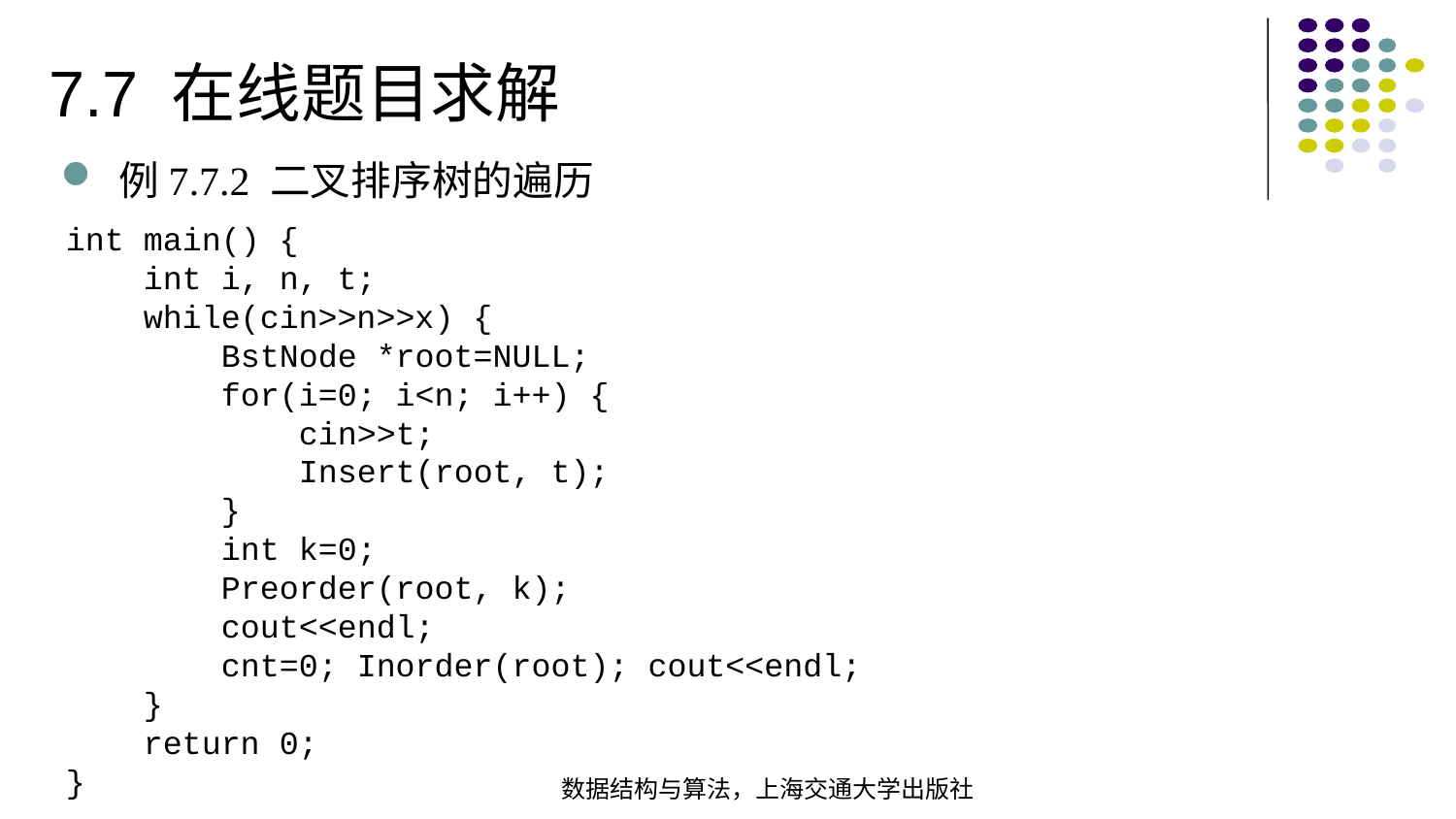

7.7 在线题目求解
例7.7.2 二叉排序树的遍历
int main() {    int i, n, t;    while(cin>>n>>x) {        BstNode *root=NULL;                for(i=0; i<n; i++) {            cin>>t;            Insert(root, t);        }        int k=0;        Preorder(root, k);        cout<<endl;        cnt=0; Inorder(root); cout<<endl;    }    return 0;
}